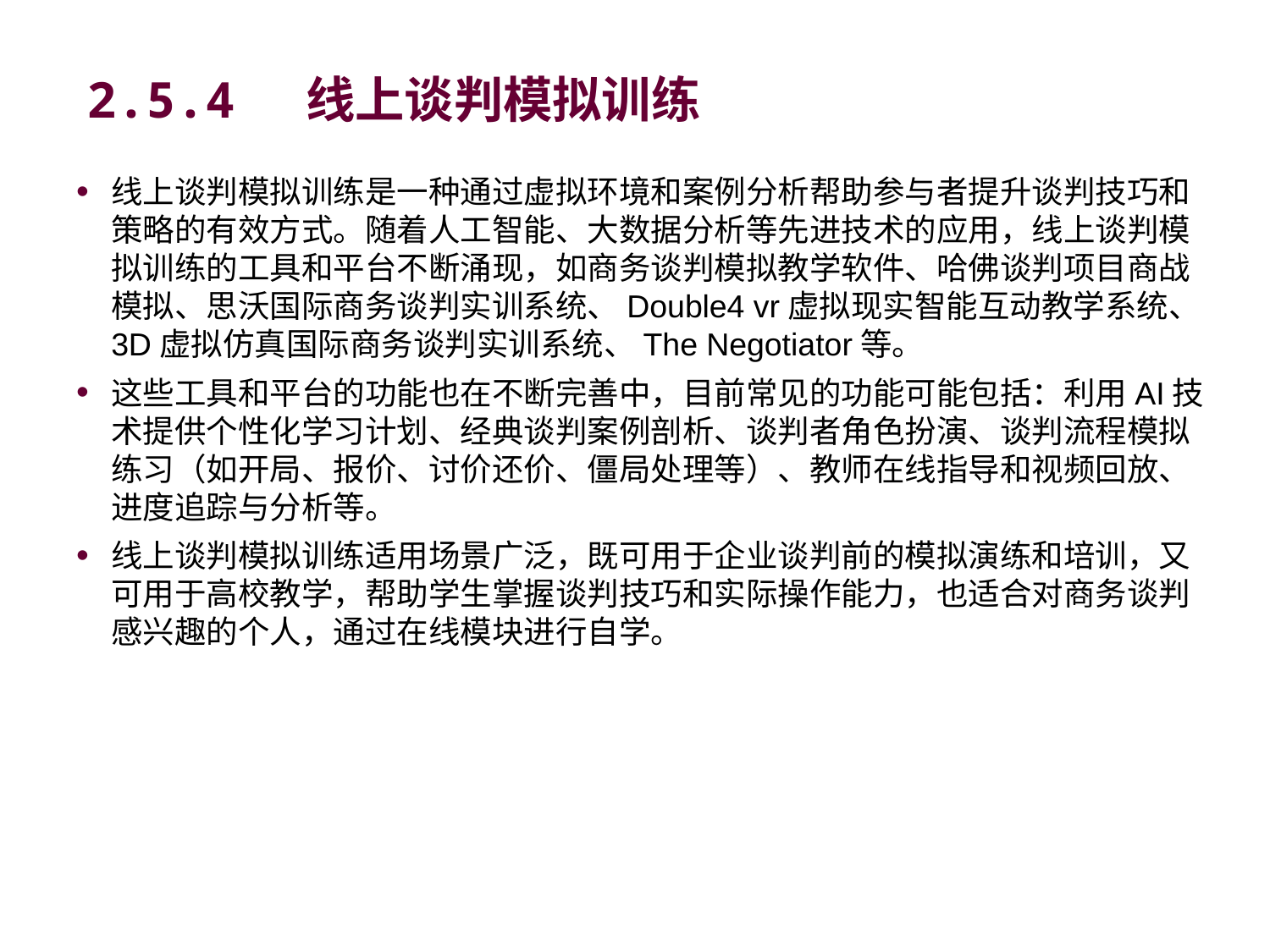

# 2.5.4  线上谈判模拟训练
线上谈判模拟训练是一种通过虚拟环境和案例分析帮助参与者提升谈判技巧和策略的有效方式。随着人工智能、大数据分析等先进技术的应用，线上谈判模拟训练的工具和平台不断涌现，如商务谈判模拟教学软件、哈佛谈判项目商战模拟、思沃国际商务谈判实训系统、Double4 vr虚拟现实智能互动教学系统、3D虚拟仿真国际商务谈判实训系统、The Negotiator等。
这些工具和平台的功能也在不断完善中，目前常见的功能可能包括：利用AI技术提供个性化学习计划、经典谈判案例剖析、谈判者角色扮演、谈判流程模拟练习（如开局、报价、讨价还价、僵局处理等）、教师在线指导和视频回放、进度追踪与分析等。
线上谈判模拟训练适用场景广泛，既可用于企业谈判前的模拟演练和培训，又可用于高校教学，帮助学生掌握谈判技巧和实际操作能力，也适合对商务谈判感兴趣的个人，通过在线模块进行自学。